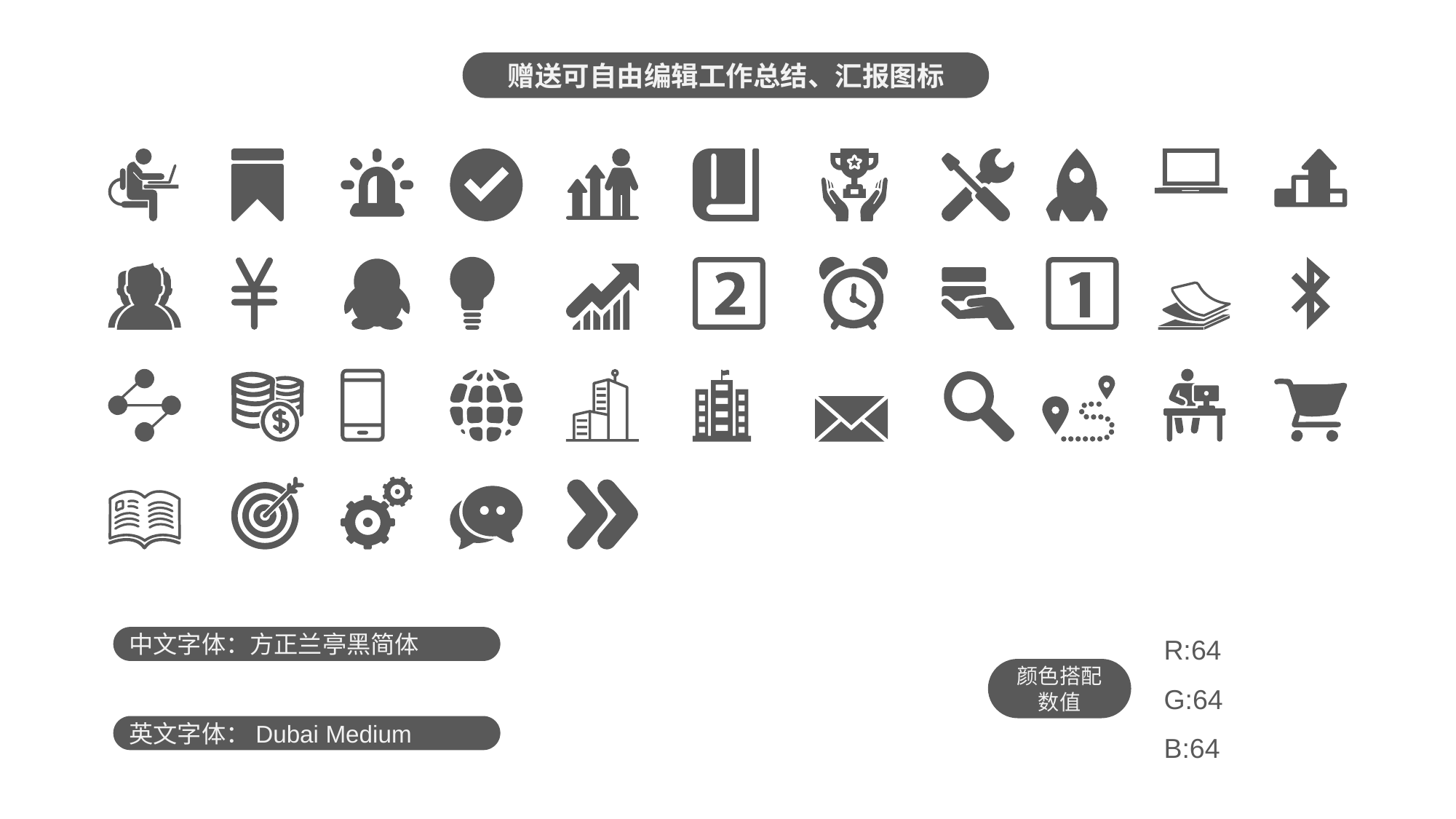

赠送可自由编辑工作总结、汇报图标

R:64
G:64
B:64
中文字体：方正兰亭黑简体
颜色搭配数值
英文字体：Dubai Medium